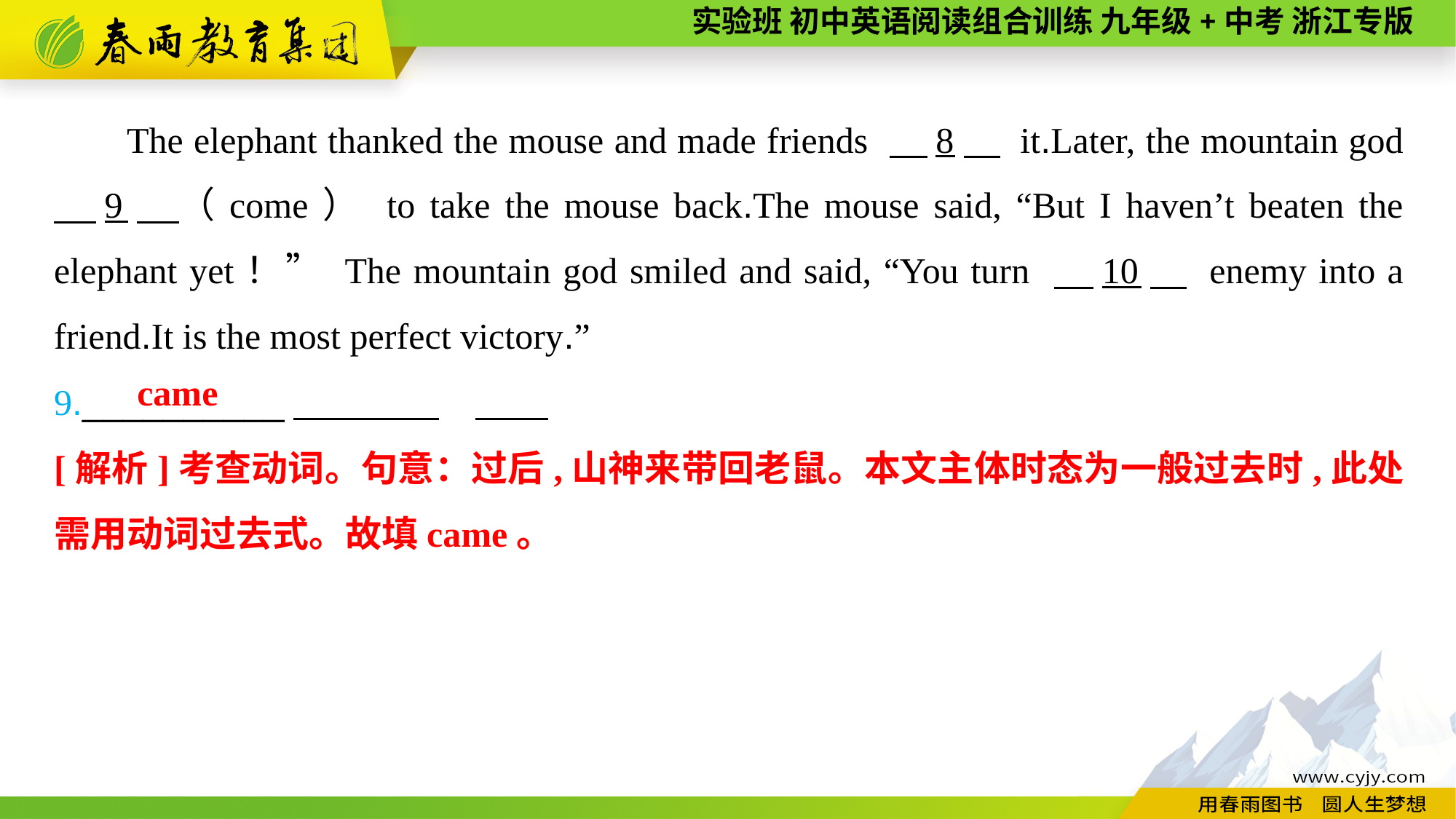

The elephant thanked the mouse and made friends 　8　 it.Later, the mountain god 　9　（come） to take the mouse back.The mouse said, “But I haven’t beaten the elephant yet！” The mountain god smiled and said, “You turn 　10　 enemy into a friend.It is the most perfect victory.”
9.__________
came
[解析]考查动词。句意：过后,山神来带回老鼠。本文主体时态为一般过去时,此处需用动词过去式。故填came。